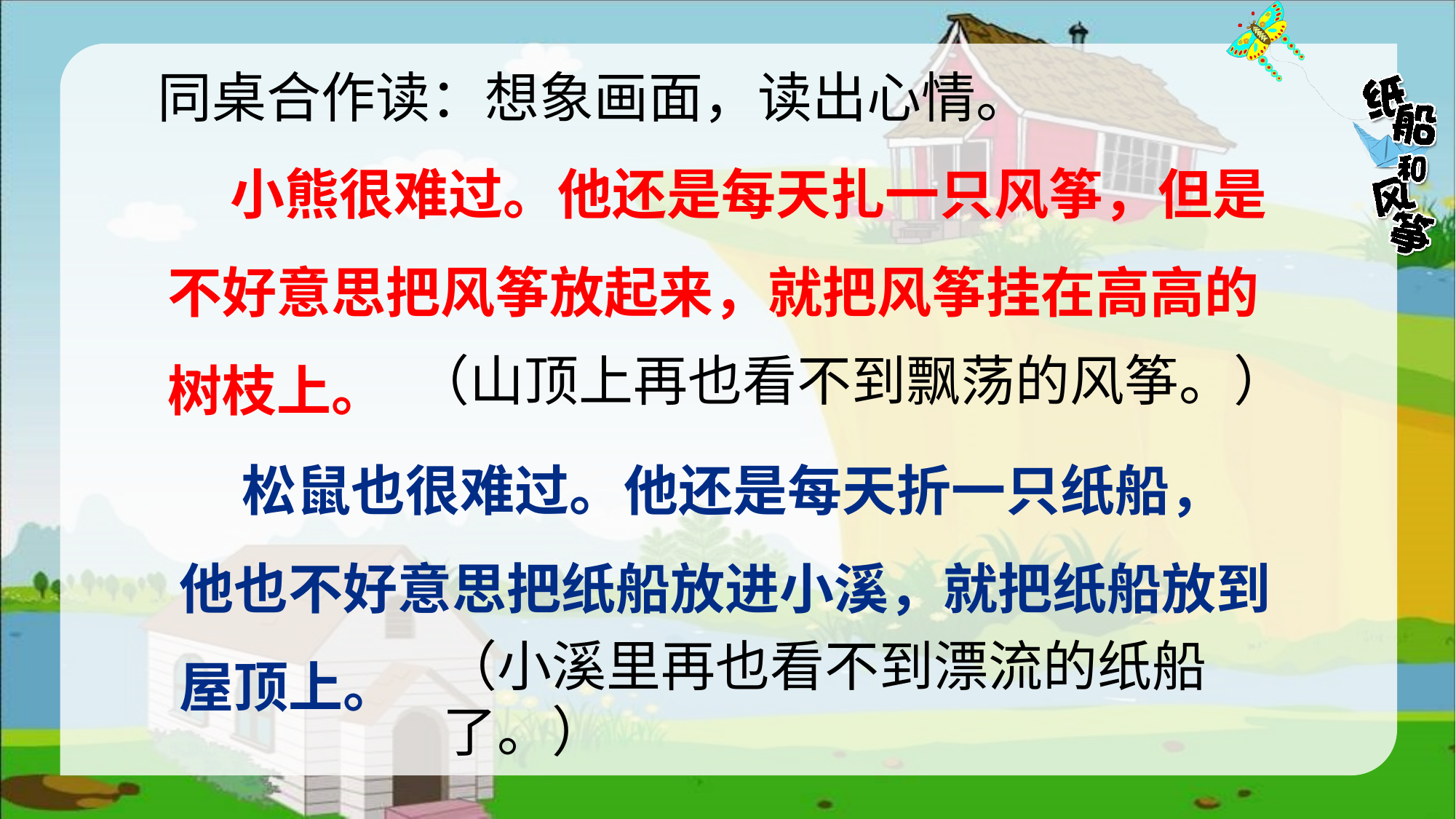

同桌合作读：想象画面，读出心情。
    小熊很难过。他还是每天扎一只风筝，但是不好意思把风筝放起来，就把风筝挂在高高的树枝上。
（山顶上再也看不到飘荡的风筝。）
    松鼠也很难过。他还是每天折一只纸船，他也不好意思把纸船放进小溪，就把纸船放到屋顶上。
（小溪里再也看不到漂流的纸船了。）